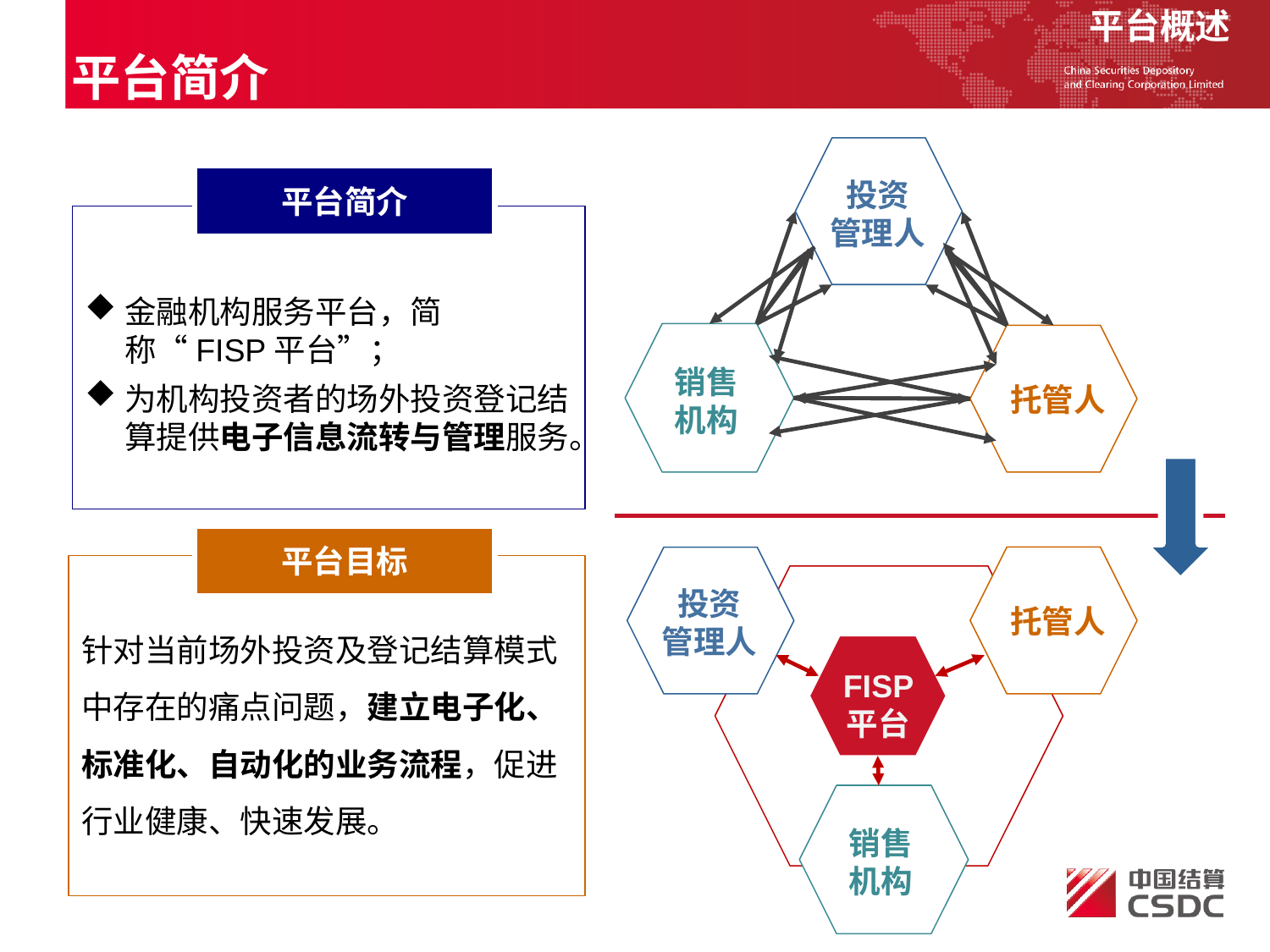

平台概述
平台简介

投资
管理人
平台简介

金融机构服务平台，简称“FISP平台”；
为机构投资者的场外投资登记结算提供电子信息流转与管理服务。

销售
机构

托管人

平台目标

托管人

投资
管理人
针对当前场外投资及登记结算模式中存在的痛点问题，建立电子化、标准化、自动化的业务流程，促进行业健康、快速发展。

FISP
平台

销售
机构